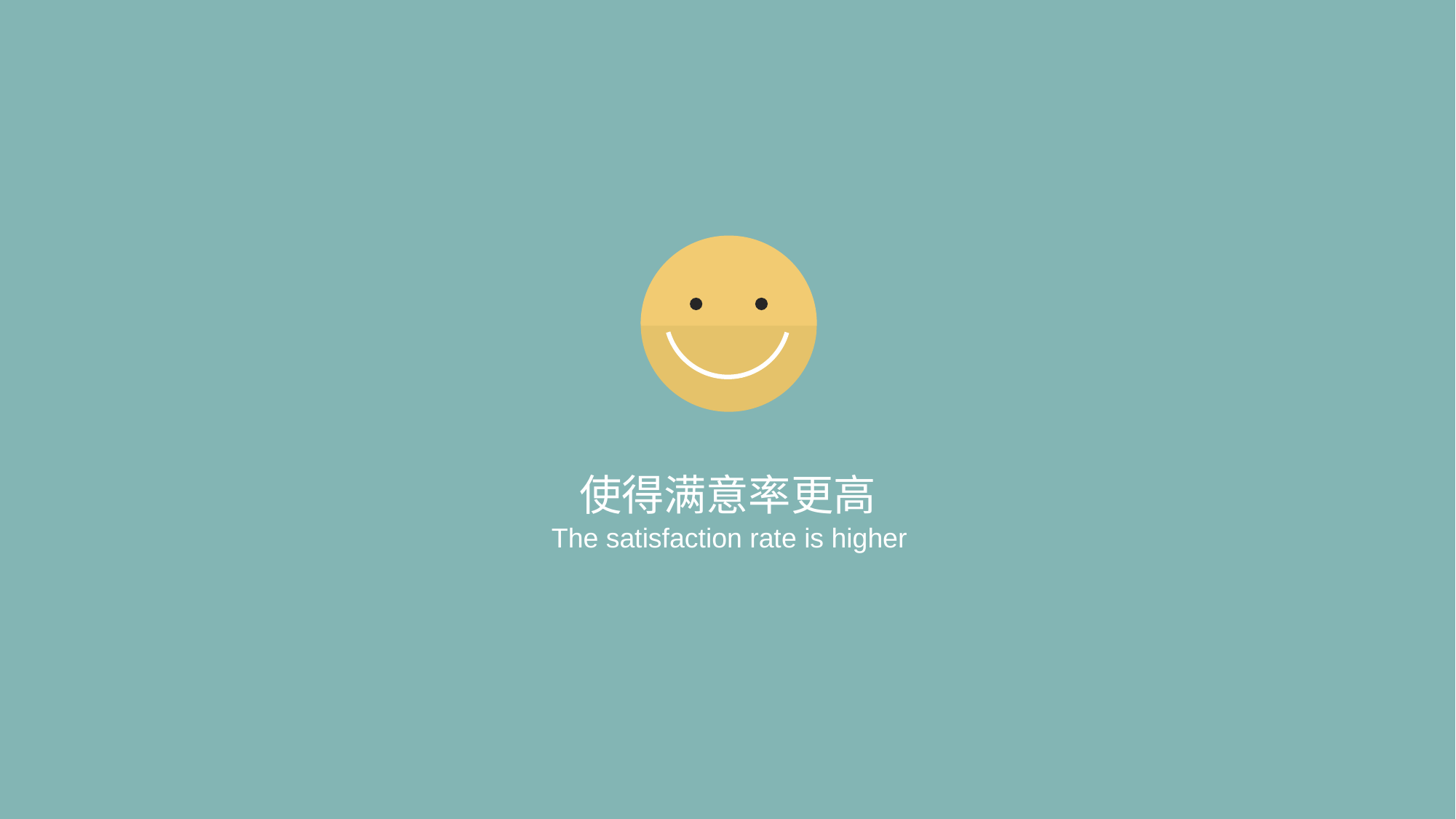

使得满意率更高
The satisfaction rate is higher

让产品更加个性化
让产品更加个性化

Make the product more personality
Make the product more personality